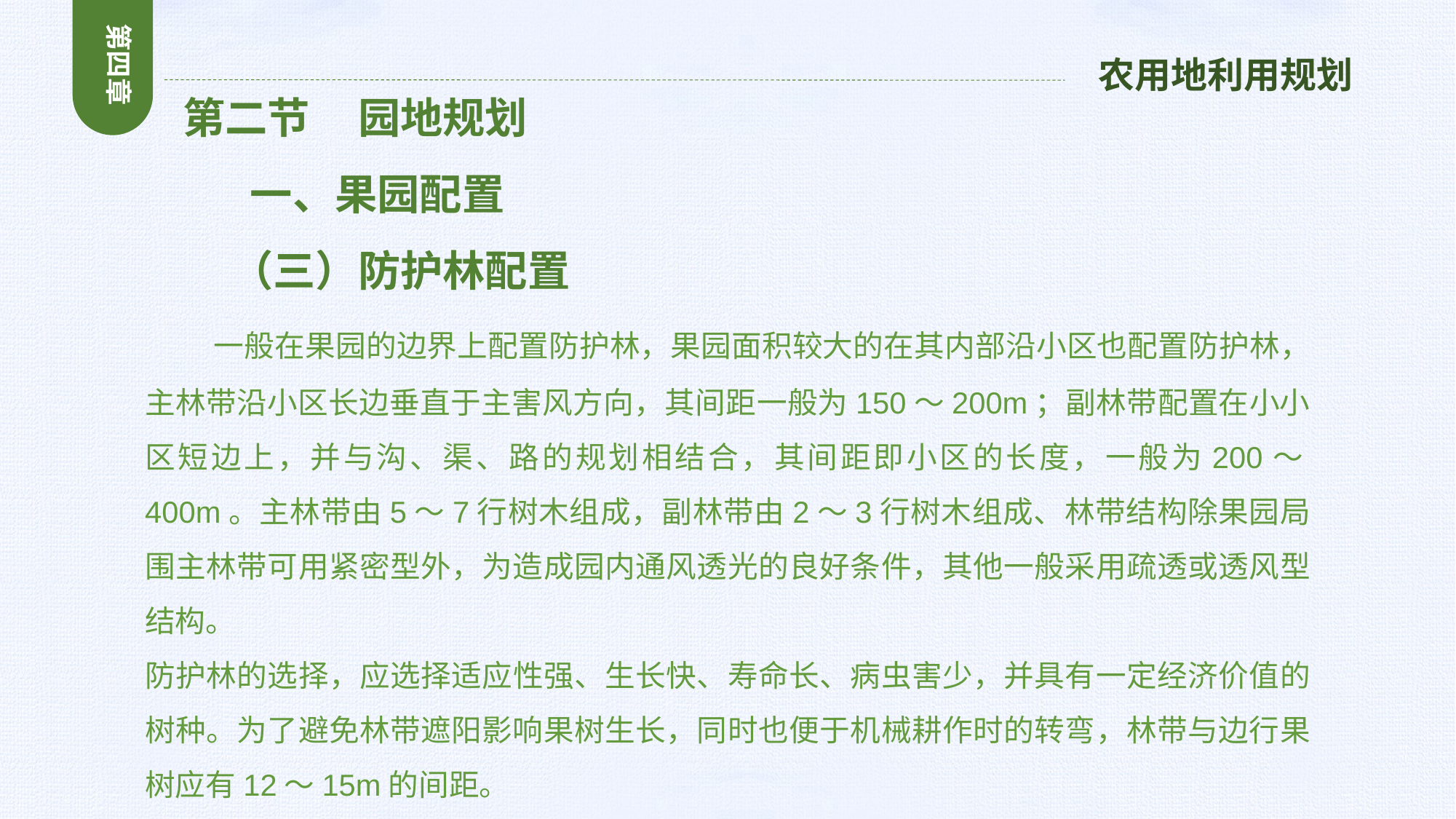

第四章
农用地利用规划
 第二节     园地规划
        一、果园配置
      （三）防护林配置

      一般在果园的边界上配置防护林，果园面积较大的在其内部沿小区也配置防护林，主林带沿小区长边垂直于主害风方向，其间距一般为150～200m；副林带配置在小小区短边上，并与沟、渠、路的规划相结合，其间距即小区的长度，一般为200～400m。主林带由5～7行树木组成，副林带由2～3行树木组成、林带结构除果园局围主林带可用紧密型外，为造成园内通风透光的良好条件，其他一般采用疏透或透风型结构。
防护林的选择，应选择适应性强、生长快、寿命长、病虫害少，并具有一定经济价值的树种。为了避免林带遮阳影响果树生长，同时也便于机械耕作时的转弯，林带与边行果树应有12～15m的间距。